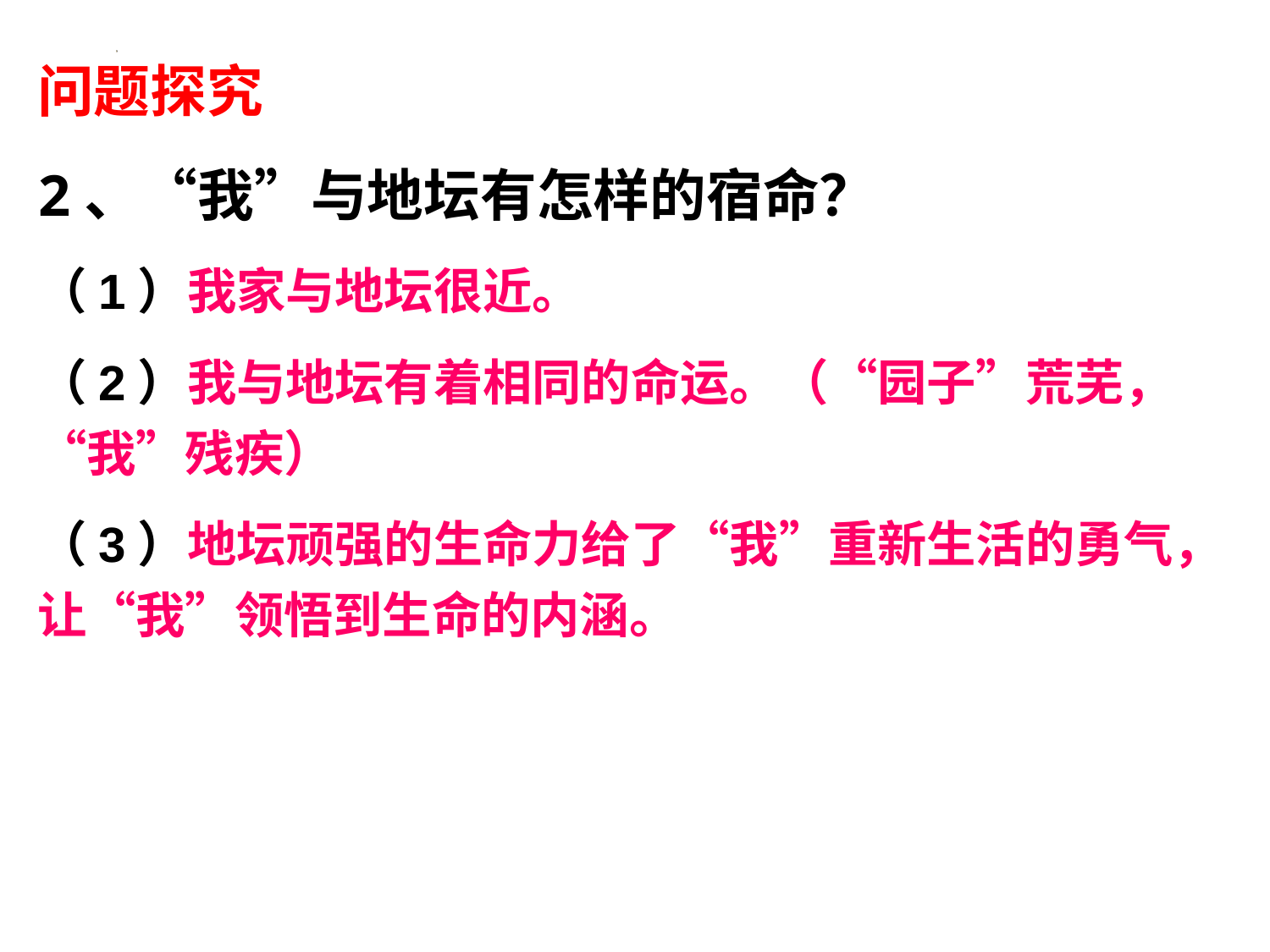

问题探究
2、“我”与地坛有怎样的宿命？
（1）我家与地坛很近。
（2）我与地坛有着相同的命运。（“园子”荒芜，“我”残疾）
（3）地坛顽强的生命力给了“我”重新生活的勇气，让“我”领悟到生命的内涵。